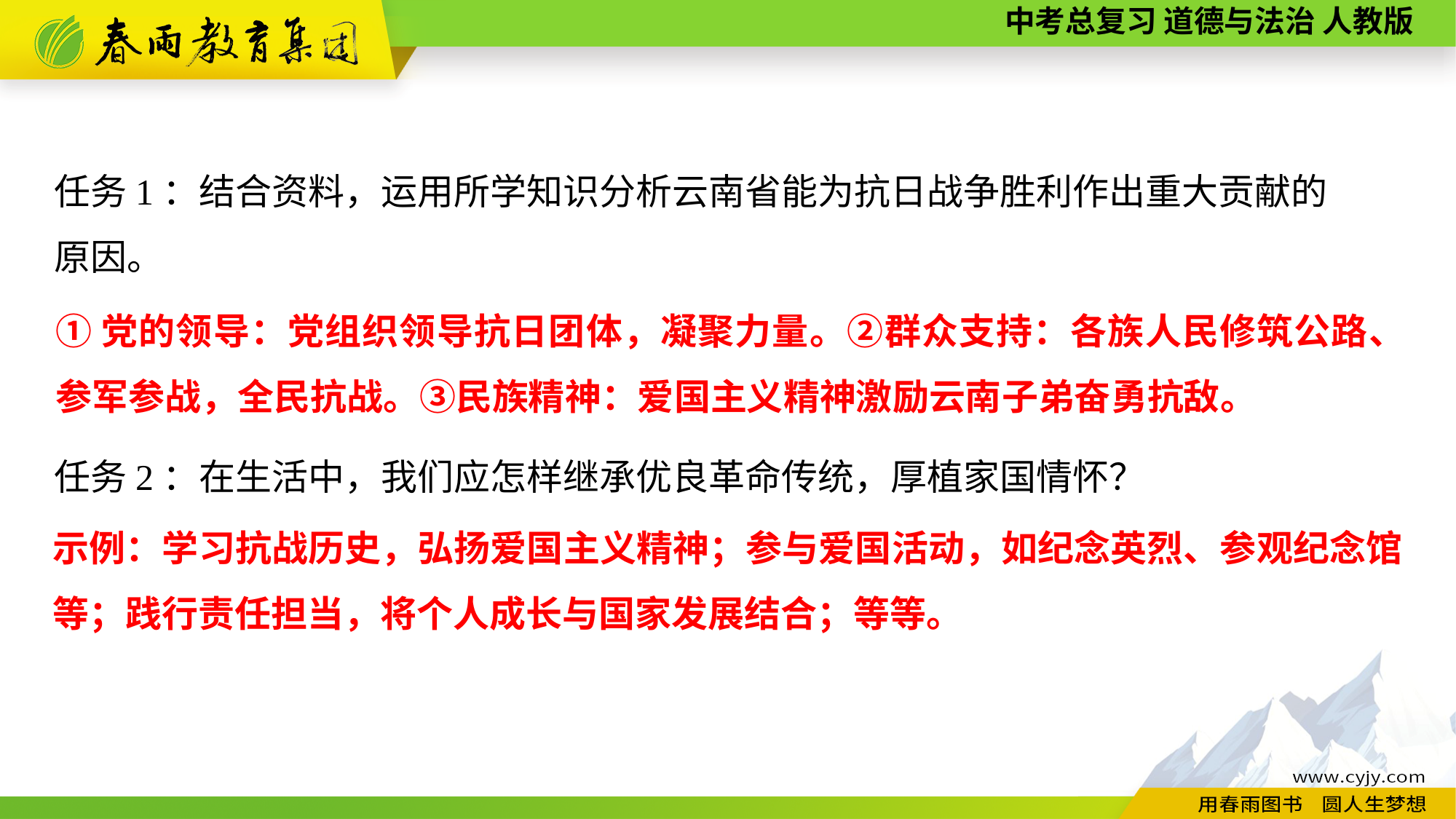

任务1：结合资料，运用所学知识分析云南省能为抗日战争胜利作出重大贡献的
原因。
①党的领导：党组织领导抗日团体，凝聚力量。②群众支持：各族人民修筑公路、参军参战，全民抗战。③民族精神：爱国主义精神激励云南子弟奋勇抗敌。
任务2：在生活中，我们应怎样继承优良革命传统，厚植家国情怀？
示例：学习抗战历史，弘扬爱国主义精神；参与爱国活动，如纪念英烈、参观纪念馆等；践行责任担当，将个人成长与国家发展结合；等等。